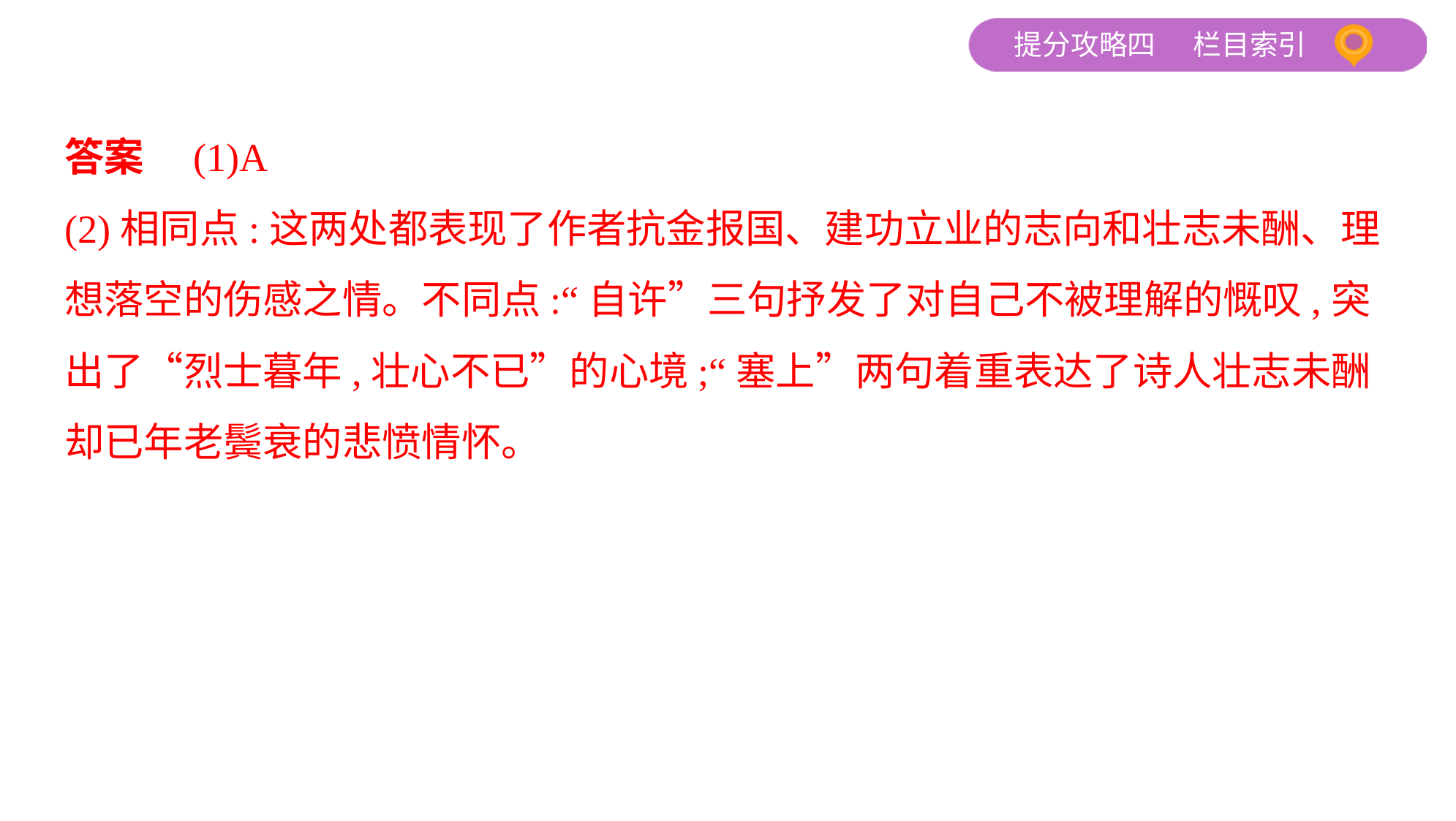

答案　(1)A
(2)相同点:这两处都表现了作者抗金报国、建功立业的志向和壮志未酬、理
想落空的伤感之情。不同点:“自许”三句抒发了对自己不被理解的慨叹,突
出了“烈士暮年,壮心不已”的心境;“塞上”两句着重表达了诗人壮志未酬
却已年老鬓衰的悲愤情怀。